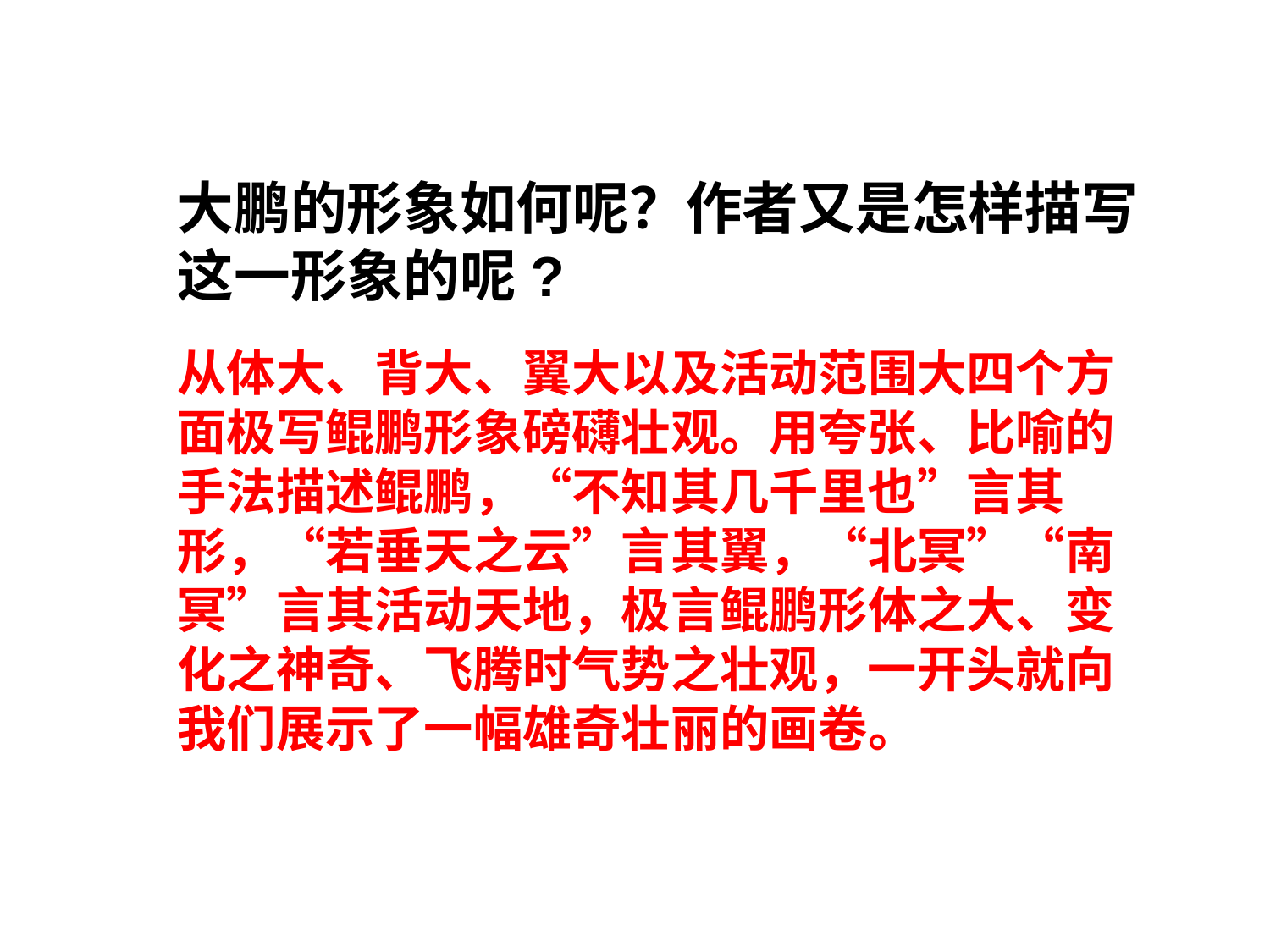

大鹏的形象如何呢？作者又是怎样描写这一形象的呢?
从体大、背大、翼大以及活动范围大四个方面极写鲲鹏形象磅礴壮观。用夸张、比喻的手法描述鲲鹏，“不知其几千里也”言其形，“若垂天之云”言其翼，“北冥”“南冥”言其活动天地，极言鲲鹏形体之大、变化之神奇、飞腾时气势之壮观，一开头就向我们展示了一幅雄奇壮丽的画卷。